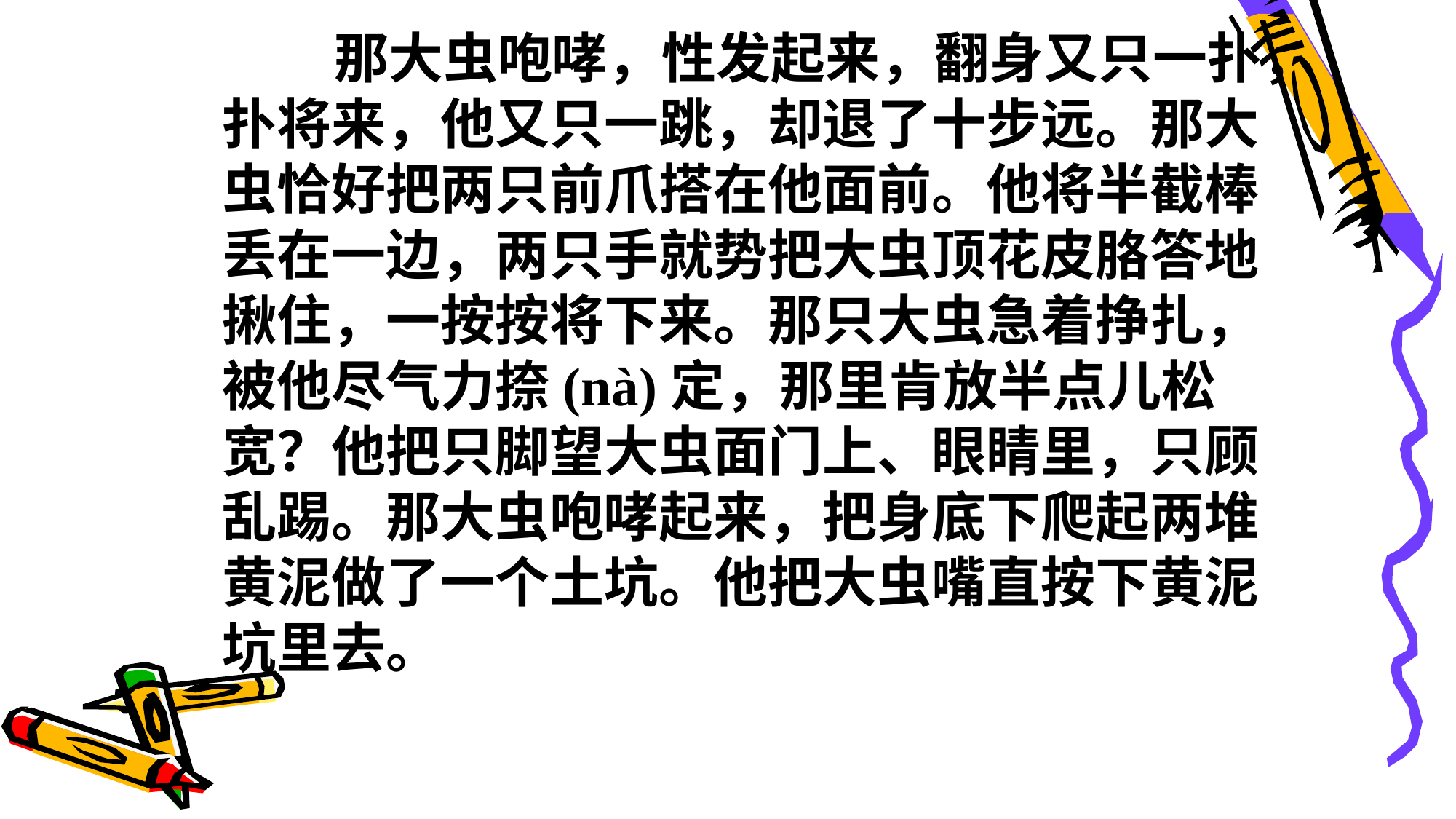

那大虫咆哮，性发起来，翻身又只一扑，扑将来，他又只一跳，却退了十步远。那大虫恰好把两只前爪搭在他面前。他将半截棒丢在一边，两只手就势把大虫顶花皮胳答地揪住，一按按将下来。那只大虫急着挣扎，被他尽气力捺(nà)定，那里肯放半点儿松宽？他把只脚望大虫面门上、眼睛里，只顾乱踢。那大虫咆哮起来，把身底下爬起两堆黄泥做了一个土坑。他把大虫嘴直按下黄泥坑里去。